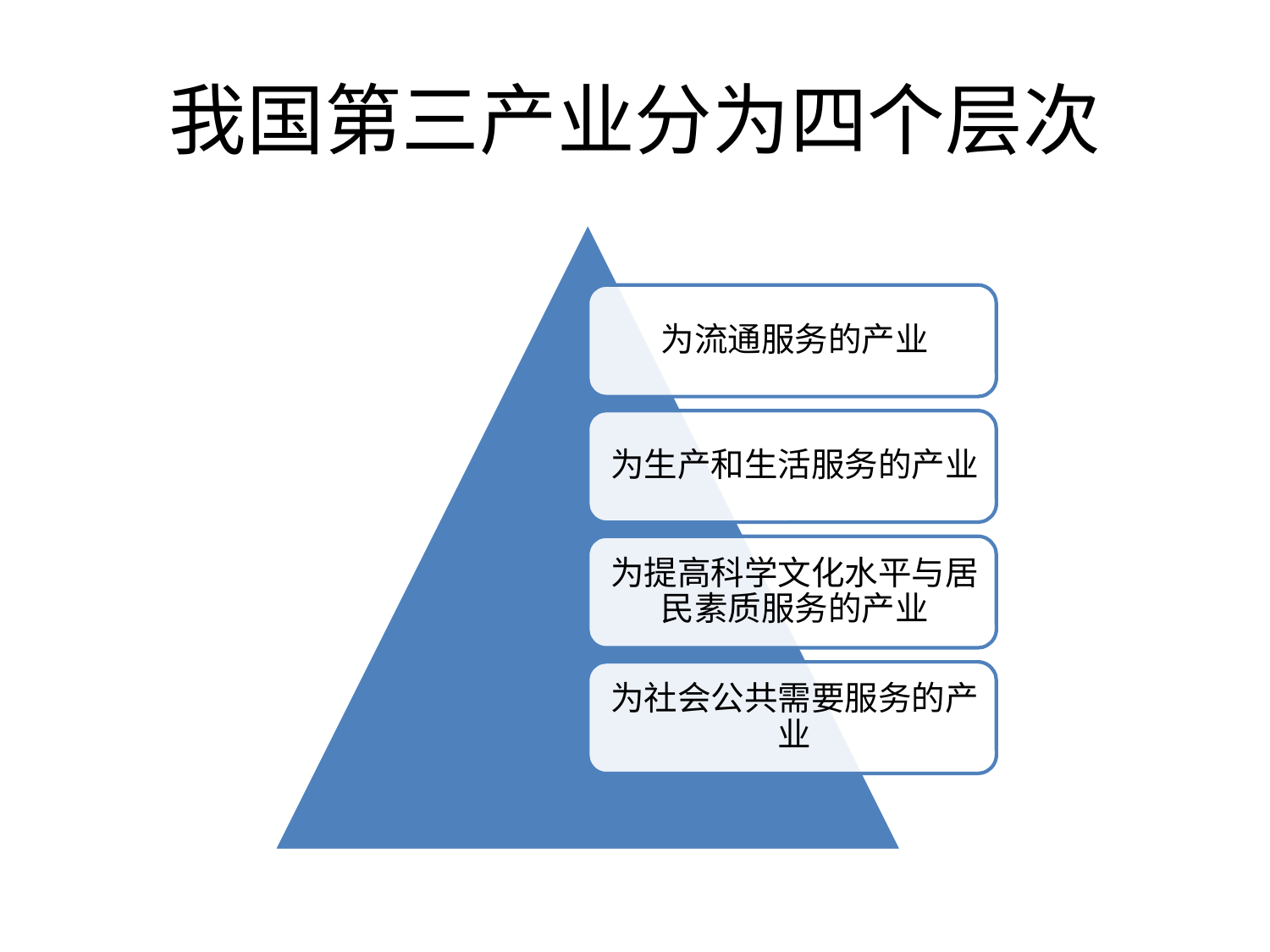

# 我国第三产业分为四个层次
为流通服务的产业
为生产和生活服务的产业
为提高科学文化水平与居民素质服务的产业
为社会公共需要服务的产业